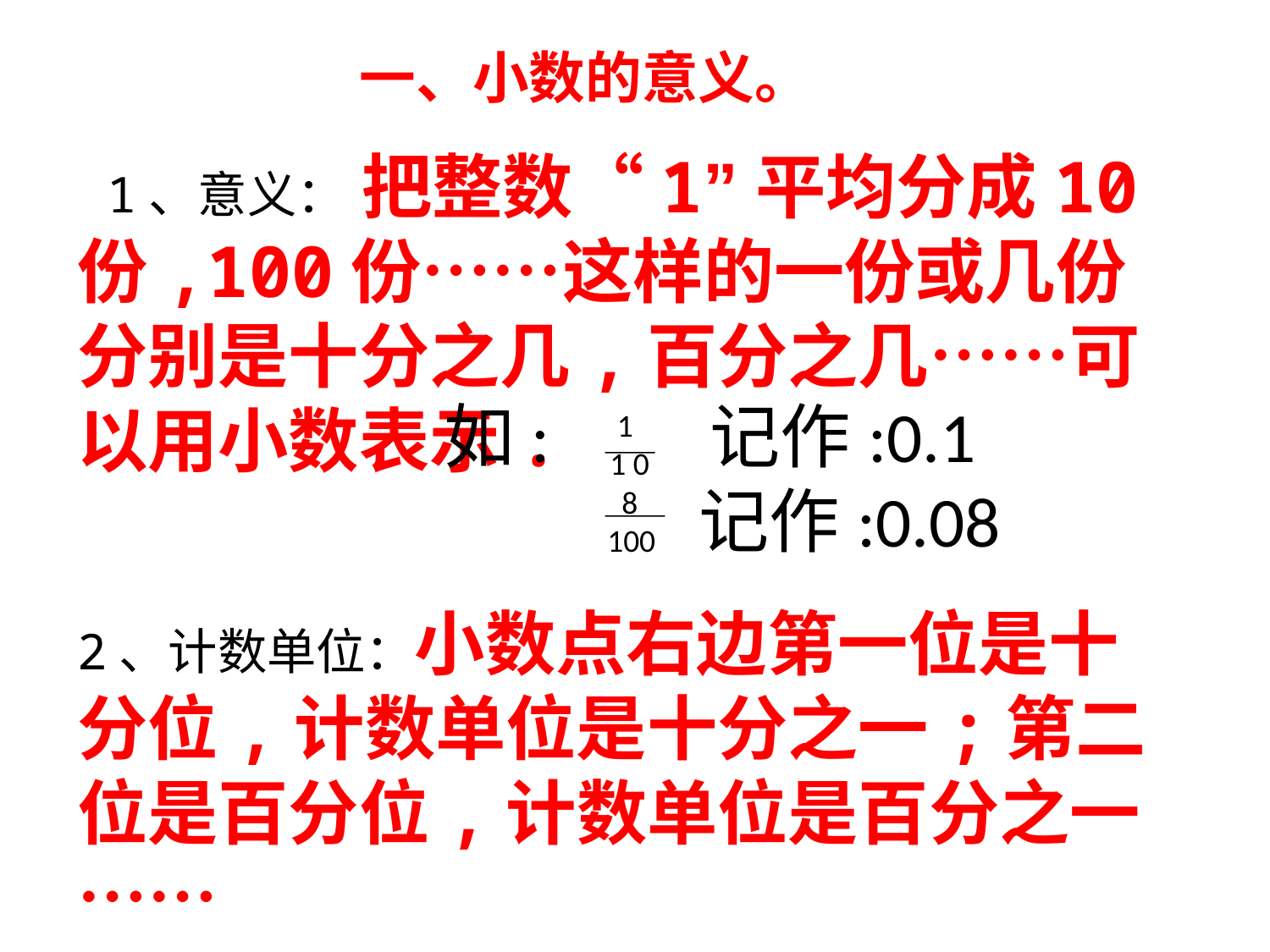

一、小数的意义。
 1、意义： 把整数“1”平均分成10份,100份……这样的一份或几份分别是十分之几,百分之几……可以用小数表示.

2、计数单位：小数点右边第一位是十分位,计数单位是十分之一;第二位是百分位,计数单位是百分之一……

如:         记作:0.1
               记作:0.08
 1
1 0

  8
100